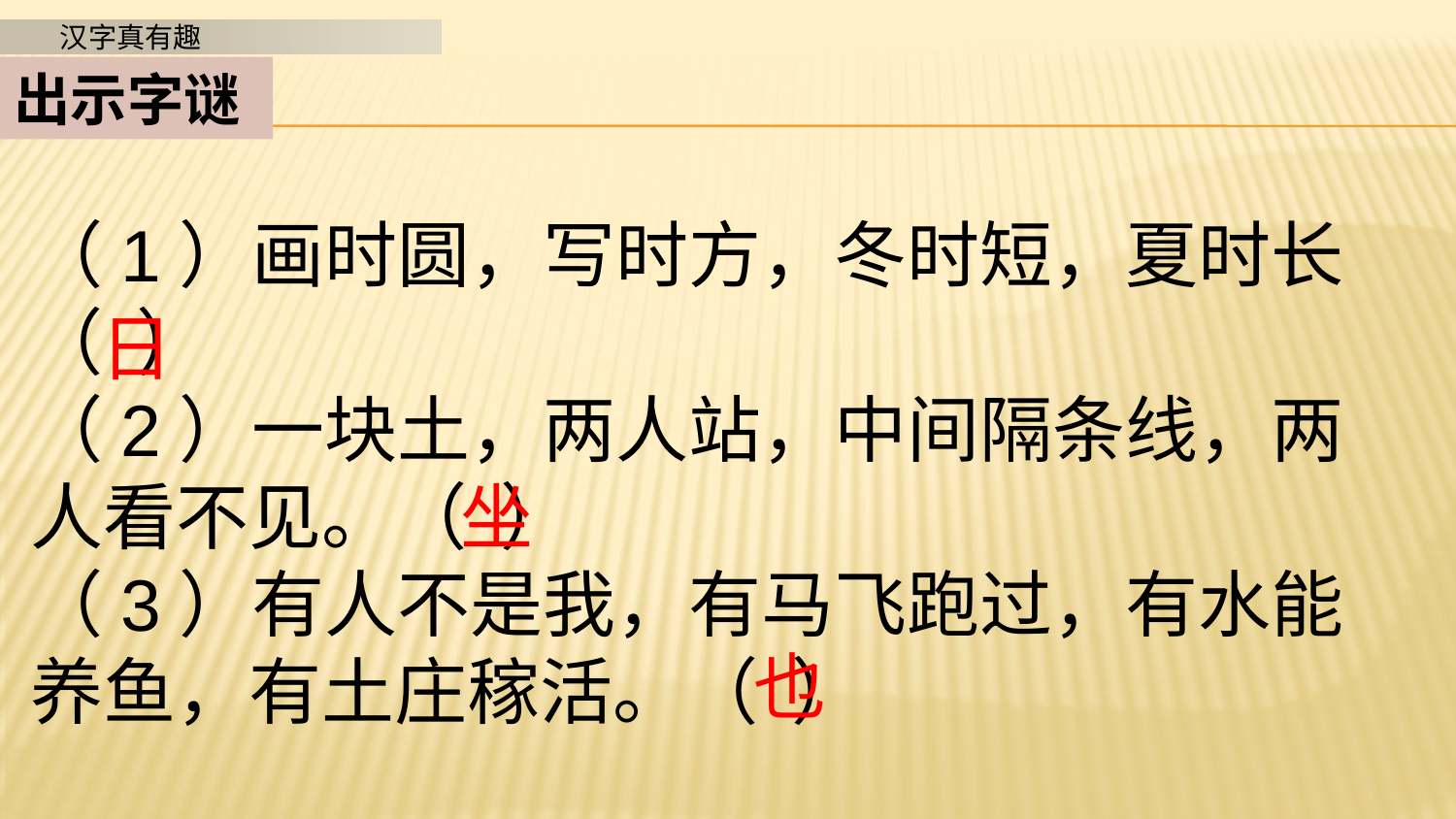

出示字谜
（1）画时圆，写时方，冬时短，夏时长（  ）
（2）一块土，两人站，中间隔条线，两人看不见。（  ）
（3）有人不是我，有马飞跑过，有水能养鱼，有土庄稼活。（  ）

日
坐
也